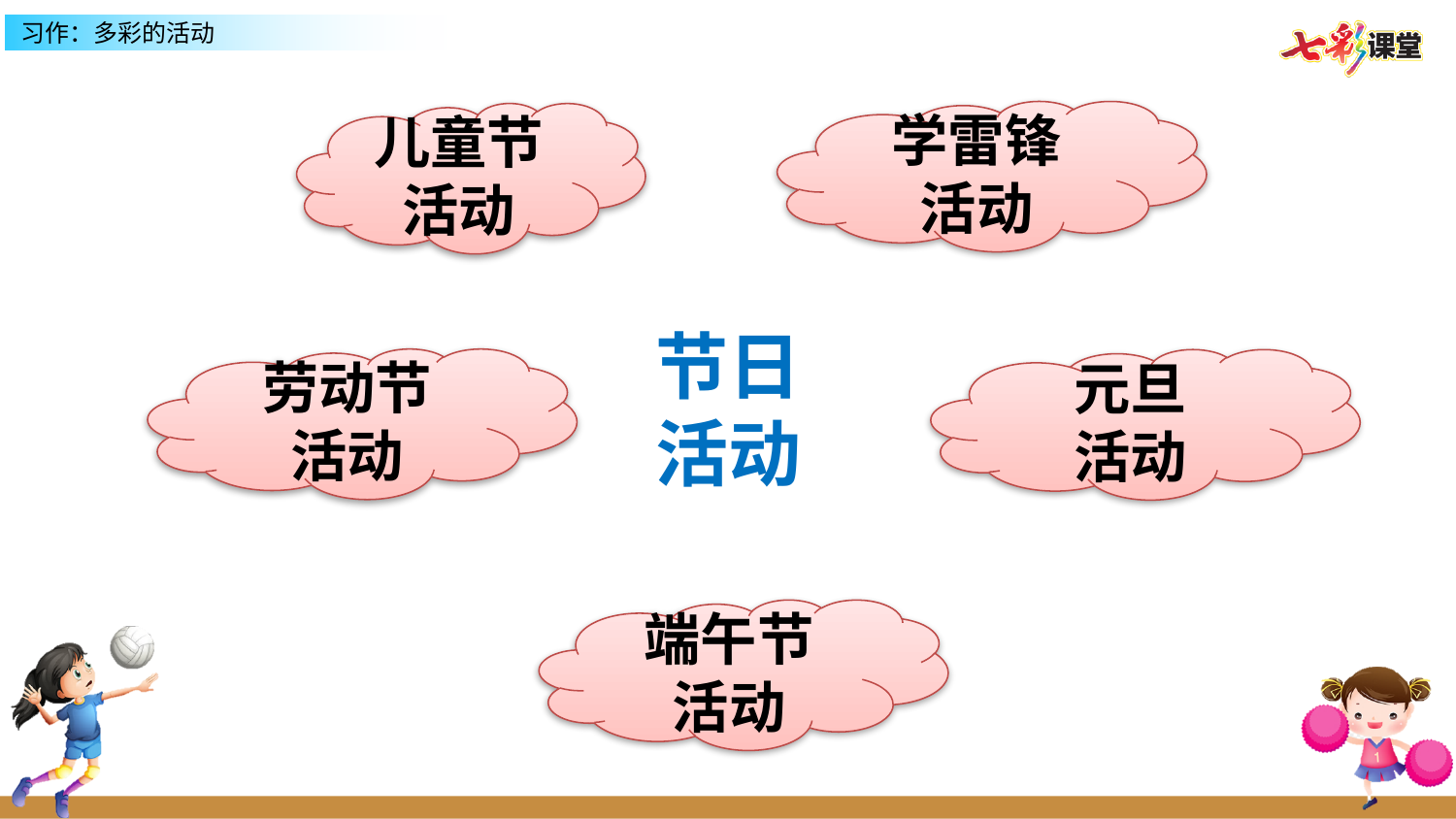

学雷锋
活动
儿童节活动
节日
活动
劳动节
活动
元旦
活动
端午节
活动